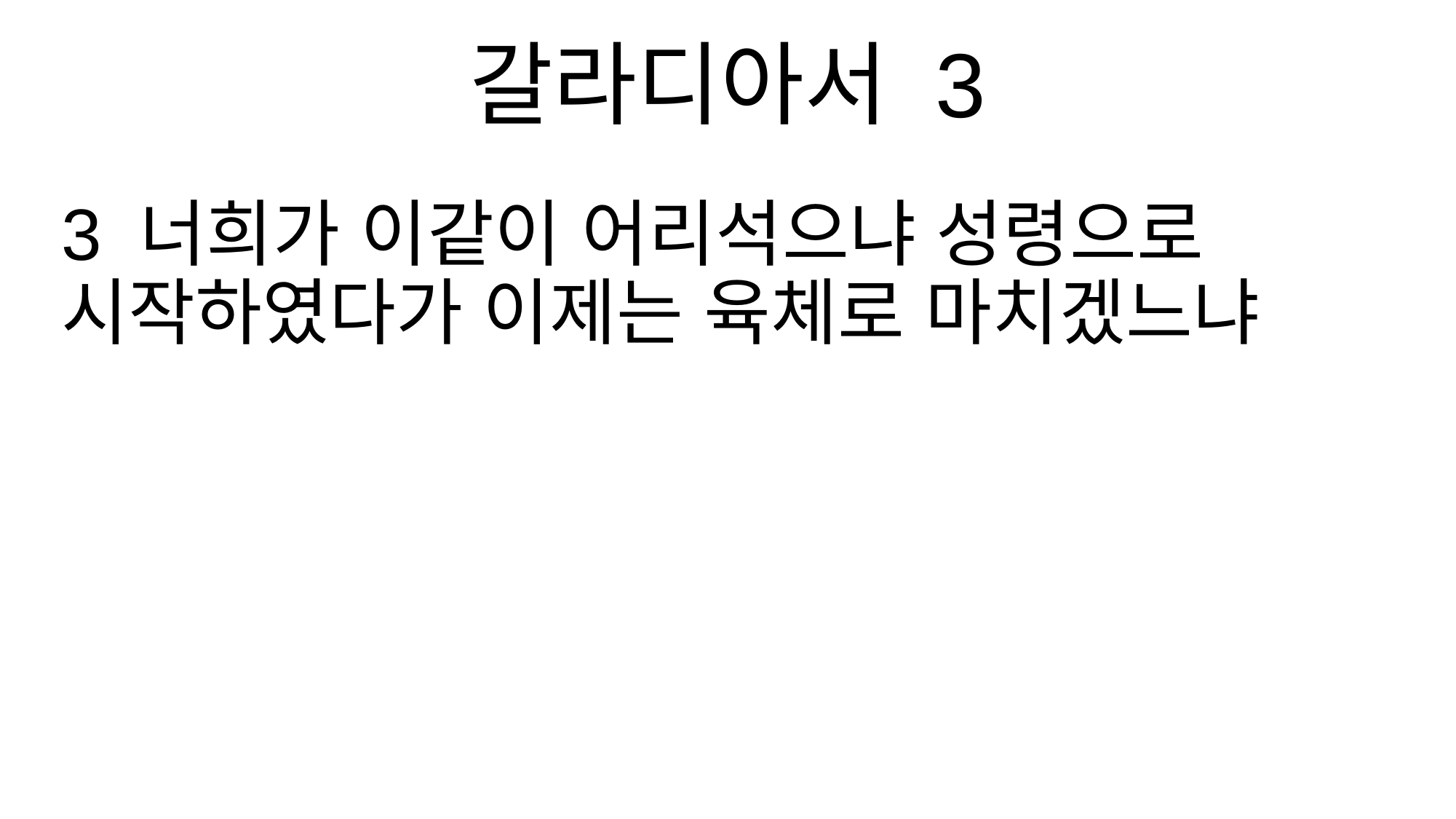

갈라디아서 3
3 너희가 이같이 어리석으냐 성령으로 시작하였다가 이제는 육체로 마치겠느냐